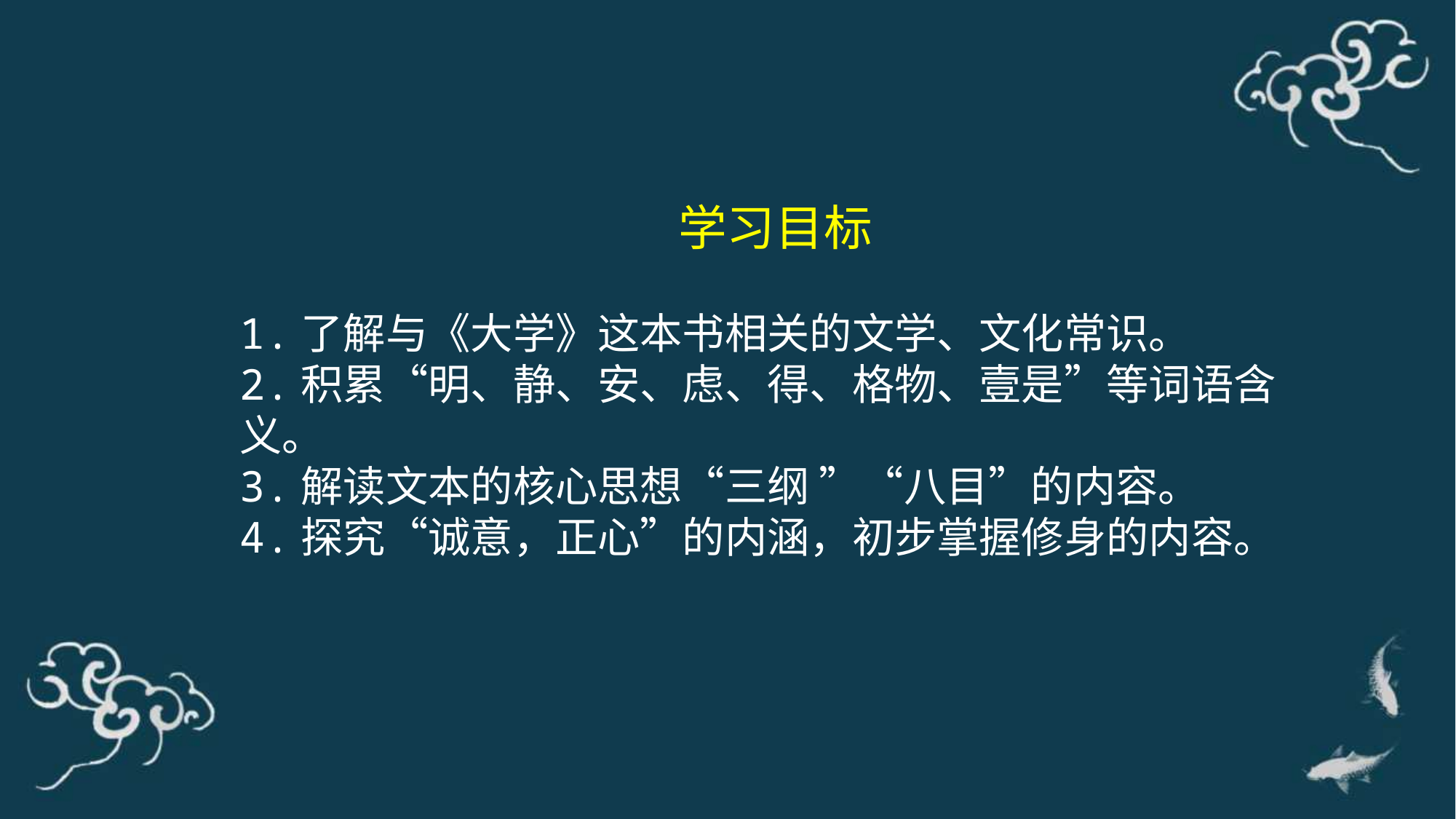

学习目标

1.了解与《大学》这本书相关的文学、文化常识。
2.积累“明、静、安、虑、得、格物、壹是”等词语含义。
3.解读文本的核心思想“三纲 ”“八目”的内容。
4.探究“诚意，正心”的内涵，初步掌握修身的内容。